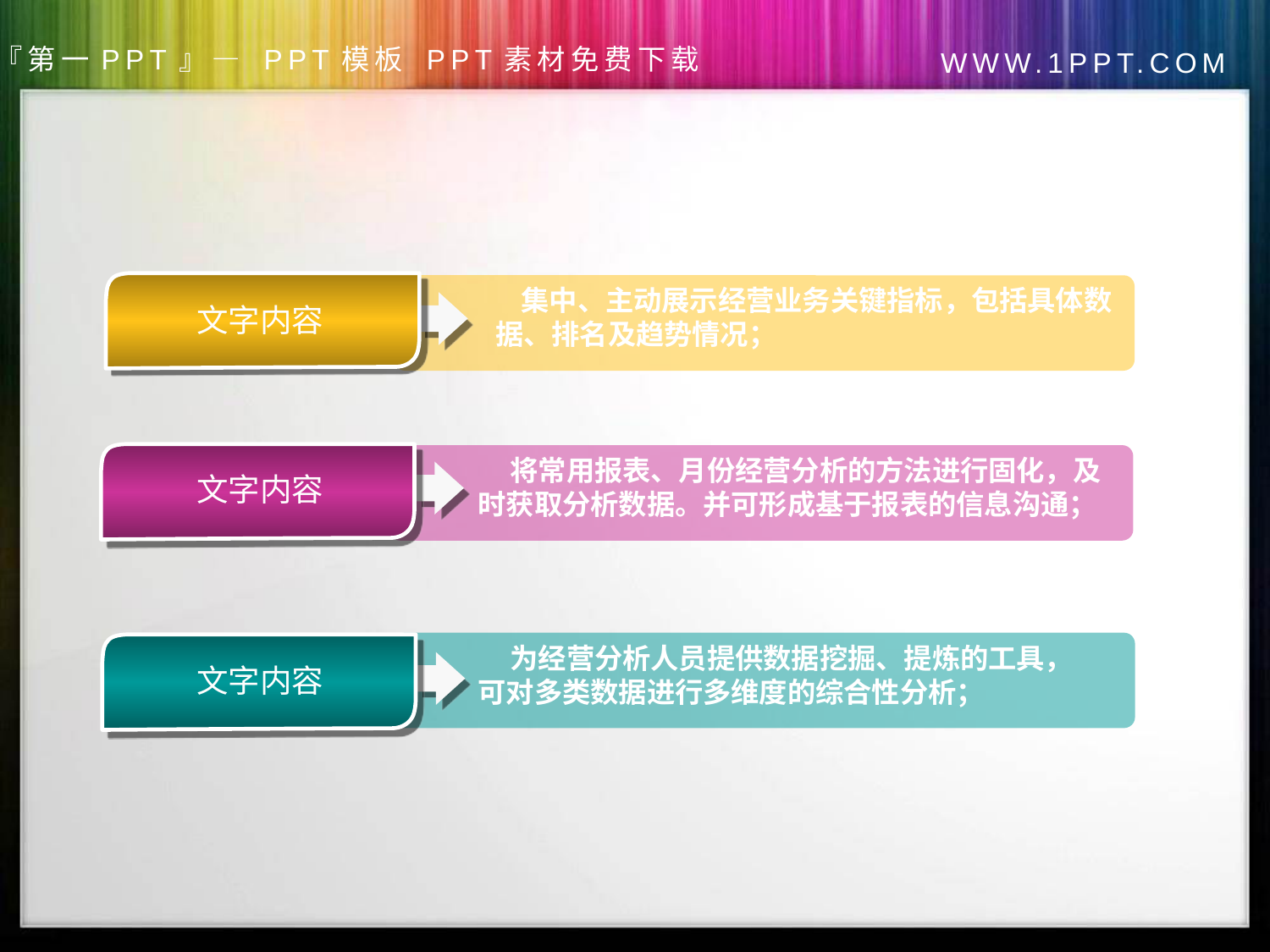

文字内容

   集中、主动展示经营业务关键指标，包括具体数据、排名及趋势情况；

文字内容

    将常用报表、月份经营分析的方法进行固化，及时获取分析数据。并可形成基于报表的信息沟通；

    为经营分析人员提供数据挖掘、提炼的工具，可对多类数据进行多维度的综合性分析；

文字内容
第一PPT模板网
www.1ppt.com/sucai/